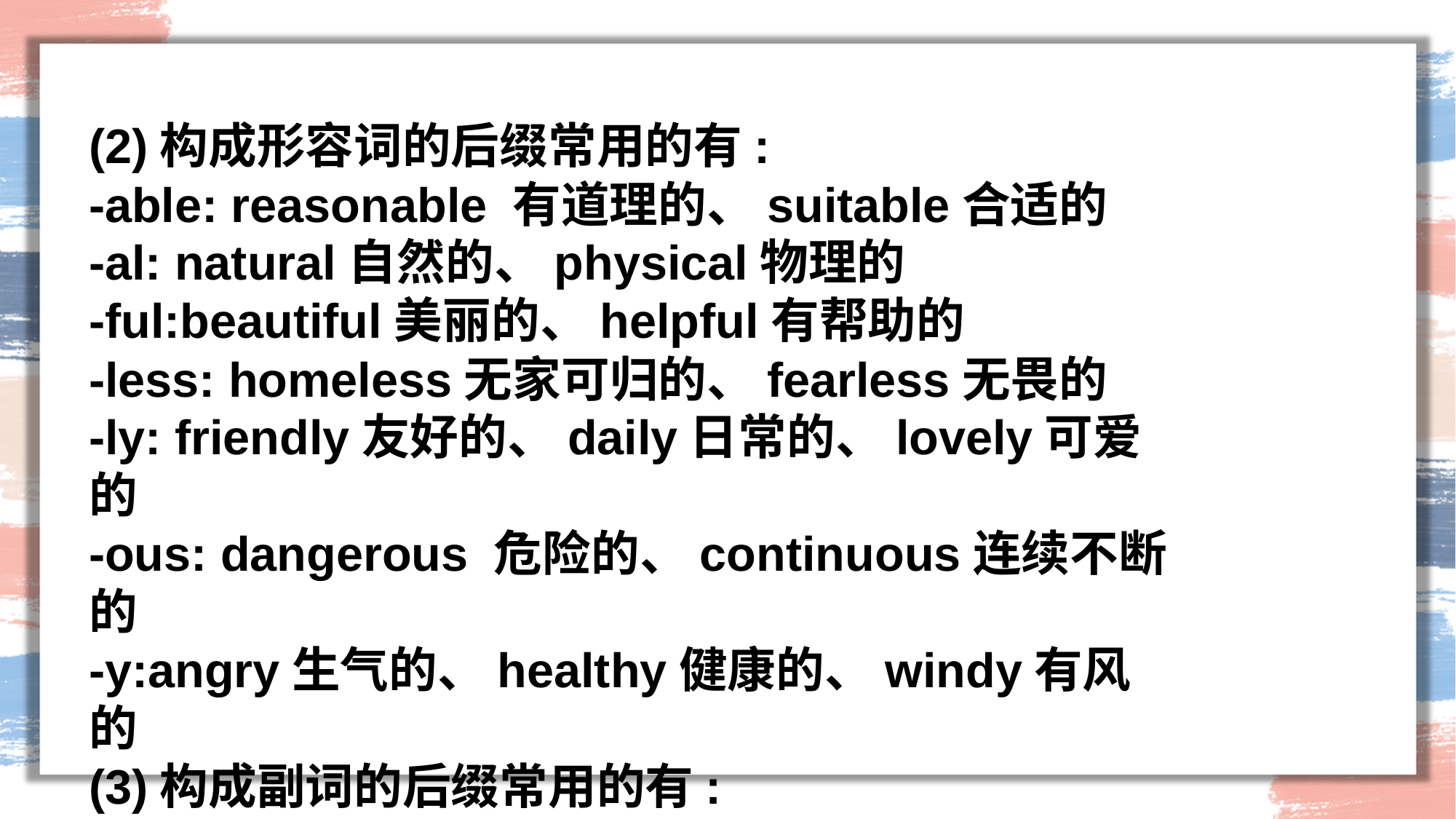

#
(2)构成形容词的后缀常用的有:
-able: reasonable 有道理的、suitable合适的
-al: natural自然的、physical物理的
-ful:beautiful美丽的、helpful有帮助的
-less: homeless无家可归的、fearless无畏的
-ly: friendly友好的、daily日常的、lovely可爱的
-ous: dangerous 危险的、continuous连续不断的
-y:angry生气的、healthy健康的、windy有风的
(3)构成副词的后缀常用的有:
-ly: luckily幸运地、quickly快地、widely宽广地